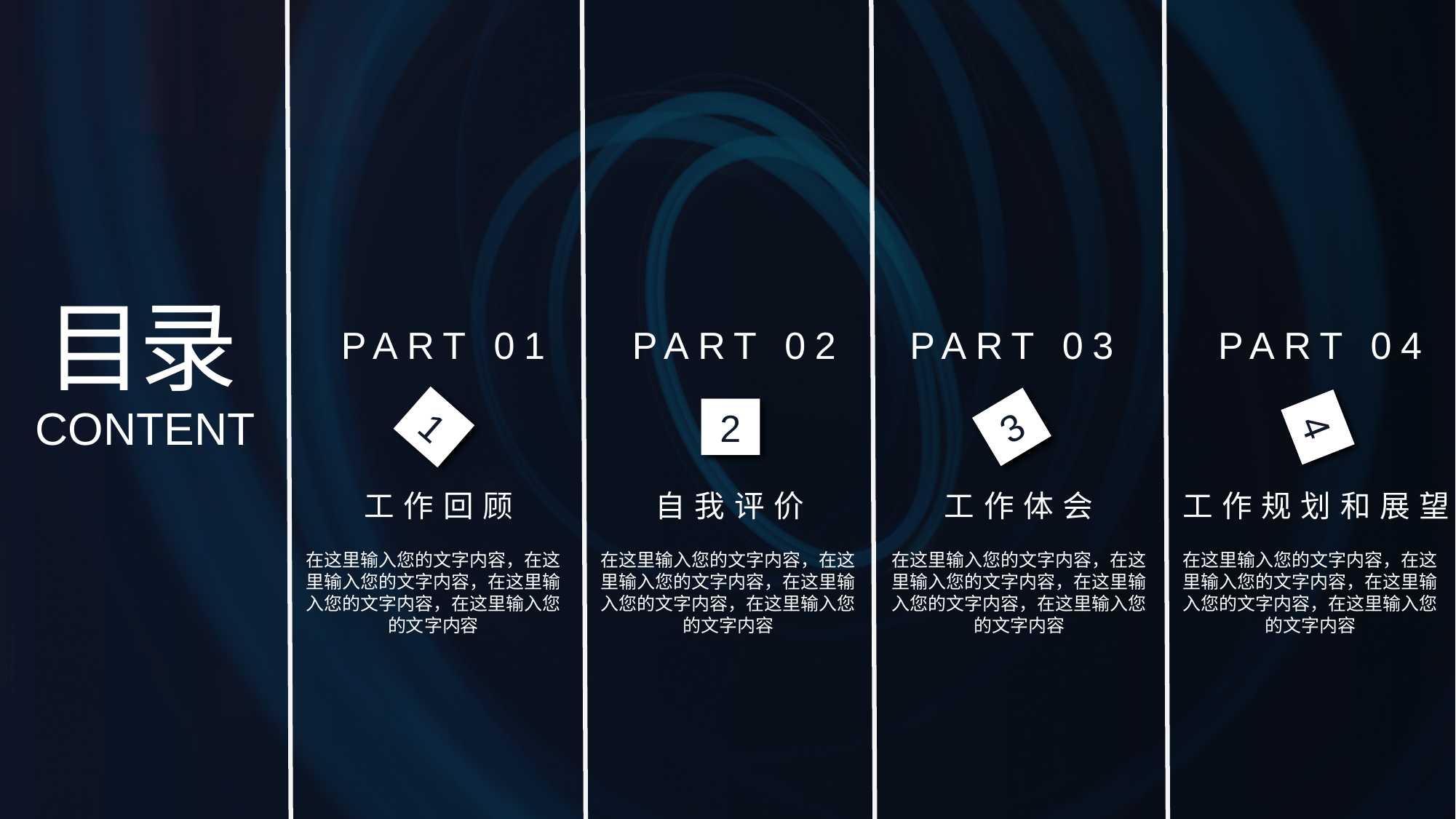

目录
PART 01
PART 02
PART 03
PART 04
CONTENT
1
2
3
4
工作回顾
自我评价
工作体会
工作规划和展望
在这里输入您的文字内容，在这里输入您的文字内容，在这里输入您的文字内容，在这里输入您的文字内容

在这里输入您的文字内容，在这里输入您的文字内容，在这里输入您的文字内容，在这里输入您的文字内容

在这里输入您的文字内容，在这里输入您的文字内容，在这里输入您的文字内容，在这里输入您的文字内容

在这里输入您的文字内容，在这里输入您的文字内容，在这里输入您的文字内容，在这里输入您的文字内容